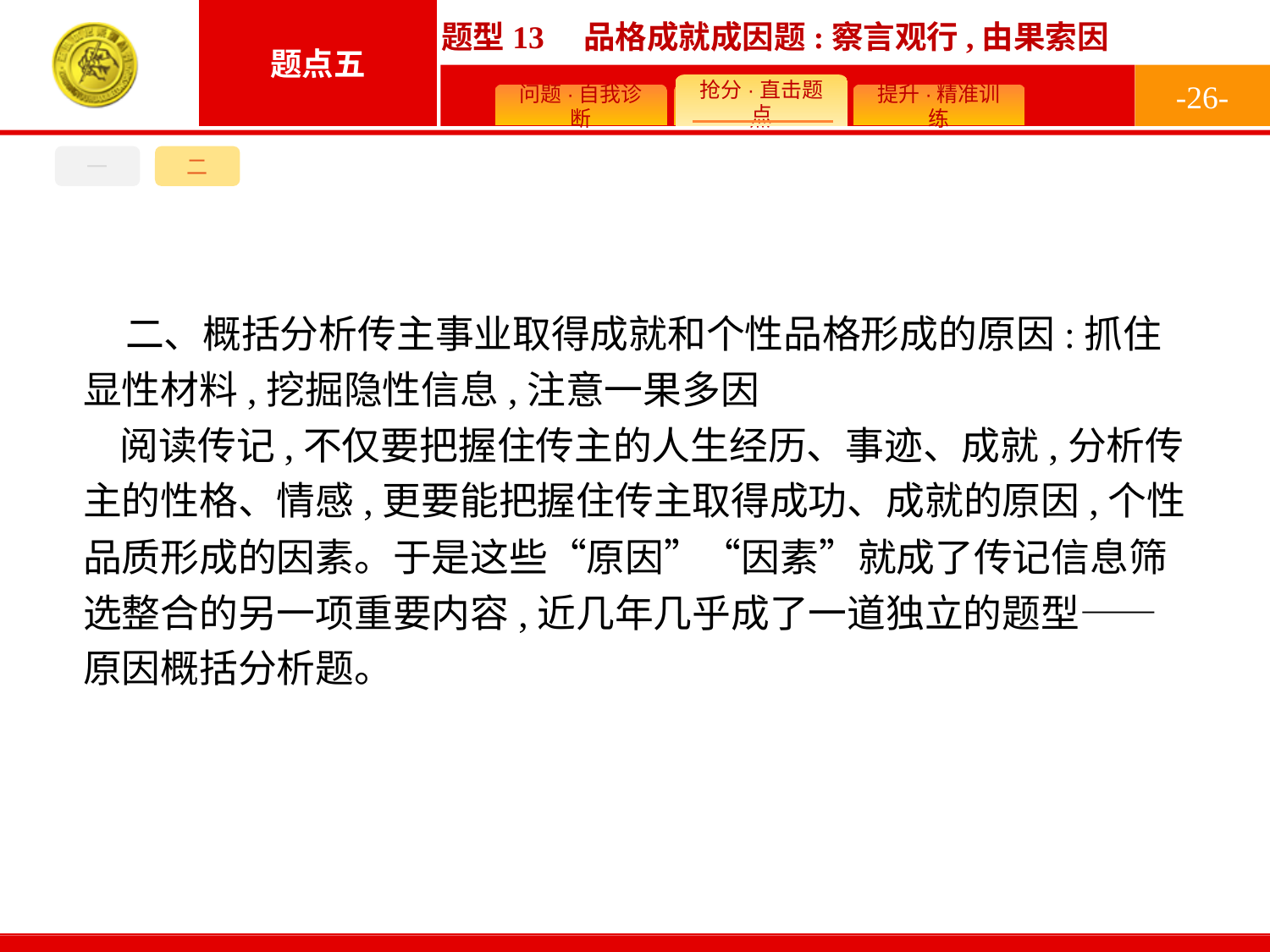

-26-
一
二
二、概括分析传主事业取得成就和个性品格形成的原因:抓住显性材料,挖掘隐性信息,注意一果多因
阅读传记,不仅要把握住传主的人生经历、事迹、成就,分析传主的性格、情感,更要能把握住传主取得成功、成就的原因,个性品质形成的因素。于是这些“原因”“因素”就成了传记信息筛选整合的另一项重要内容,近几年几乎成了一道独立的题型——原因概括分析题。